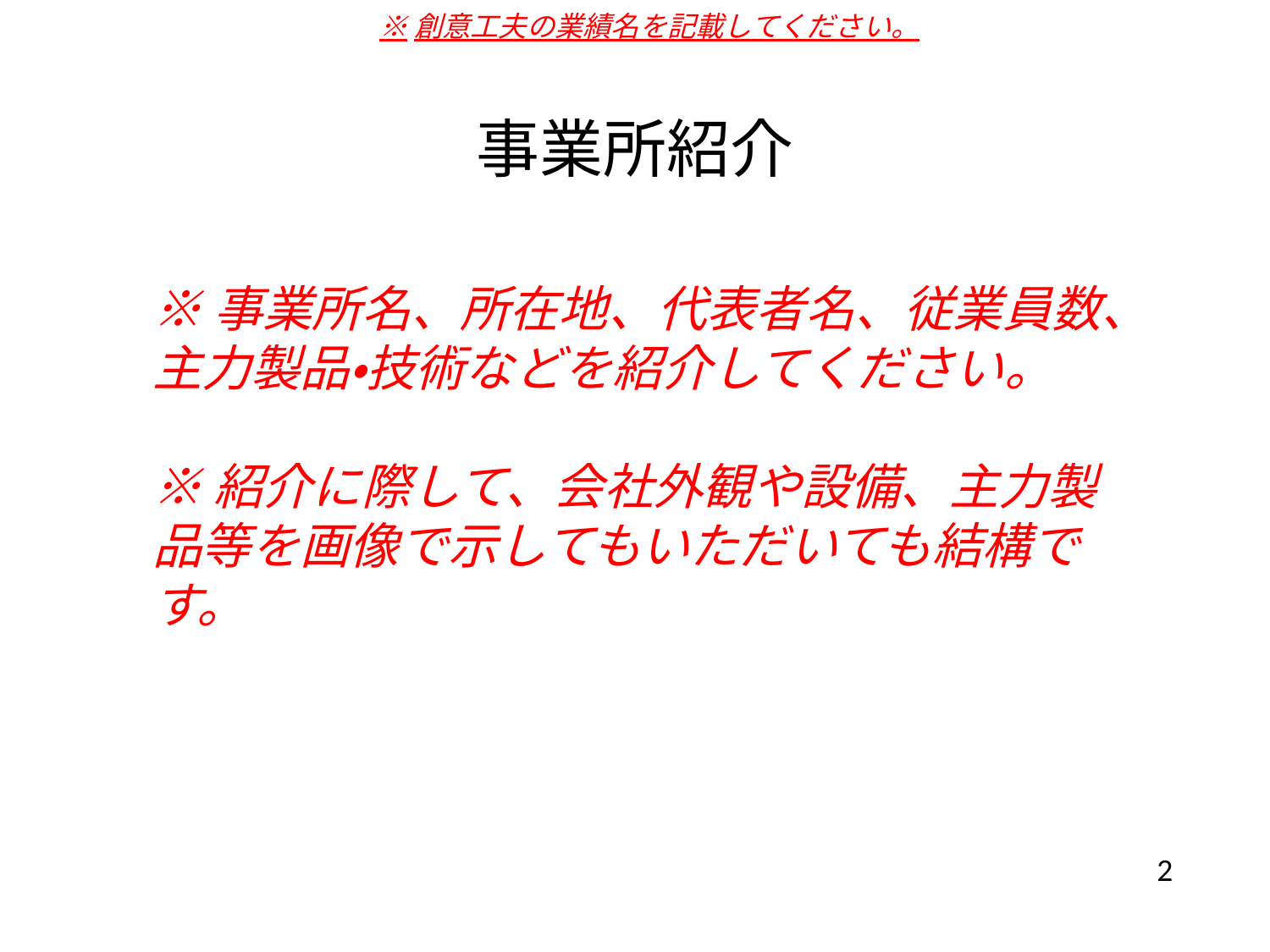

※創意工夫の業績名を記載してください。
# 事業所紹介
※事業所名、所在地、代表者名、従業員数、主力製品・技術などを紹介してください。

※紹介に際して、会社外観や設備、主力製品等を画像で示してもいただいても結構です。
2